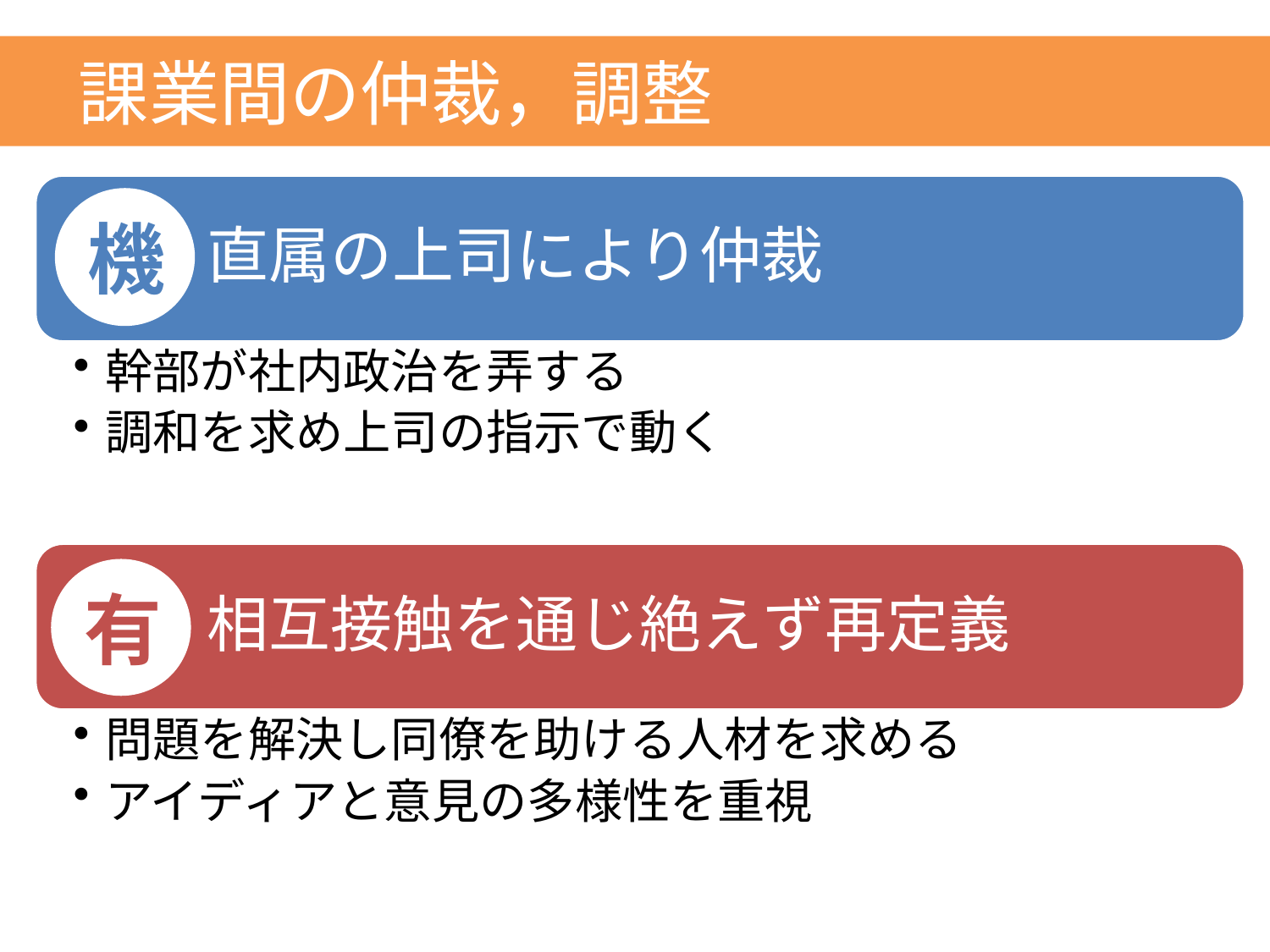

課業間の仲裁，調整
　　 直属の上司により仲裁
幹部が社内政治を弄する
調和を求め上司の指示で動く
　　 相互接触を通じ絶えず再定義
問題を解決し同僚を助ける人材を求める
アイディアと意見の多様性を重視
機
有